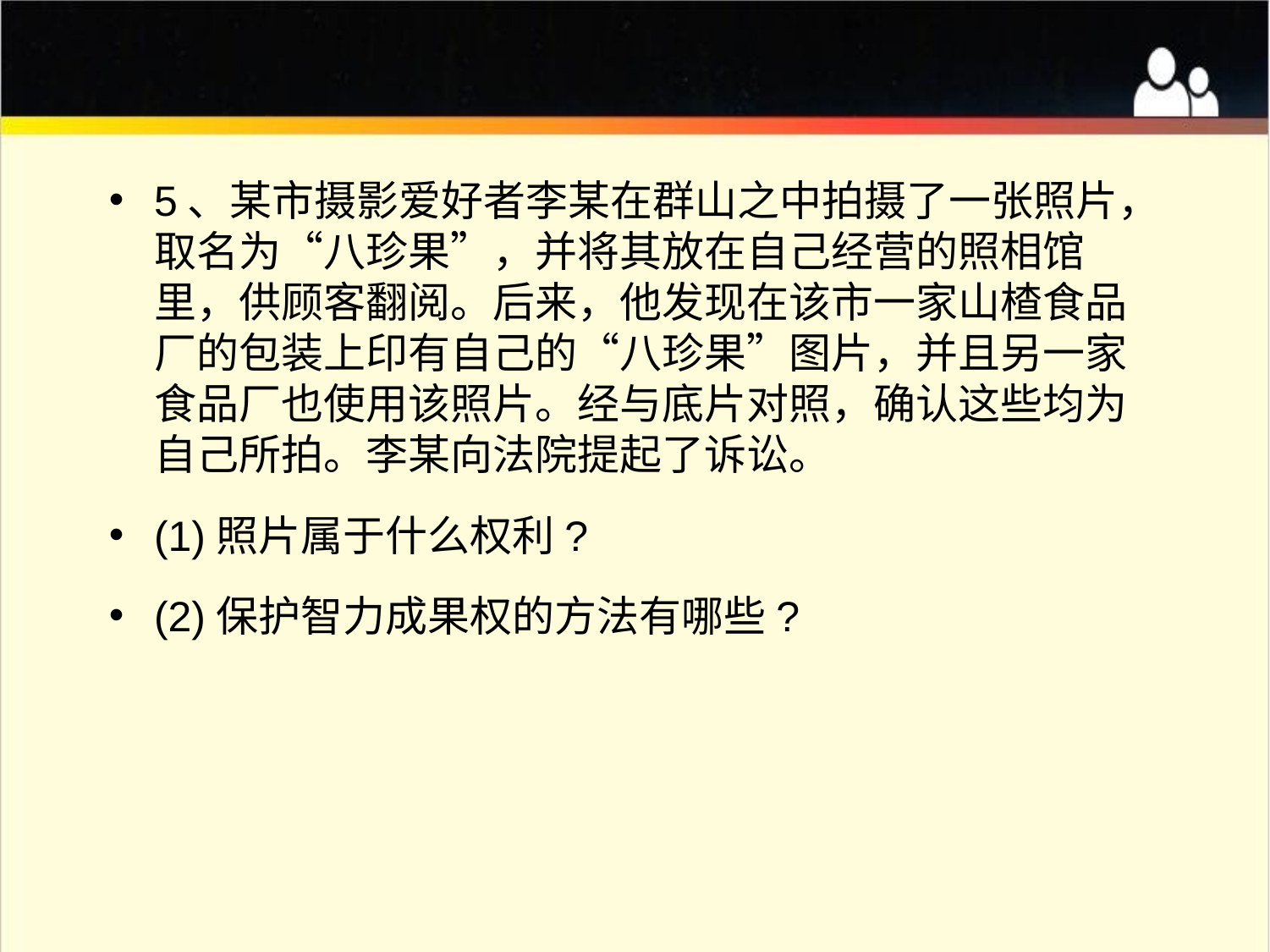

5、某市摄影爱好者李某在群山之中拍摄了一张照片，取名为“八珍果”，并将其放在自己经营的照相馆里，供顾客翻阅。后来，他发现在该市一家山楂食品厂的包装上印有自己的“八珍果”图片，并且另一家食品厂也使用该照片。经与底片对照，确认这些均为自己所拍。李某向法院提起了诉讼。
(1)照片属于什么权利?
(2)保护智力成果权的方法有哪些?